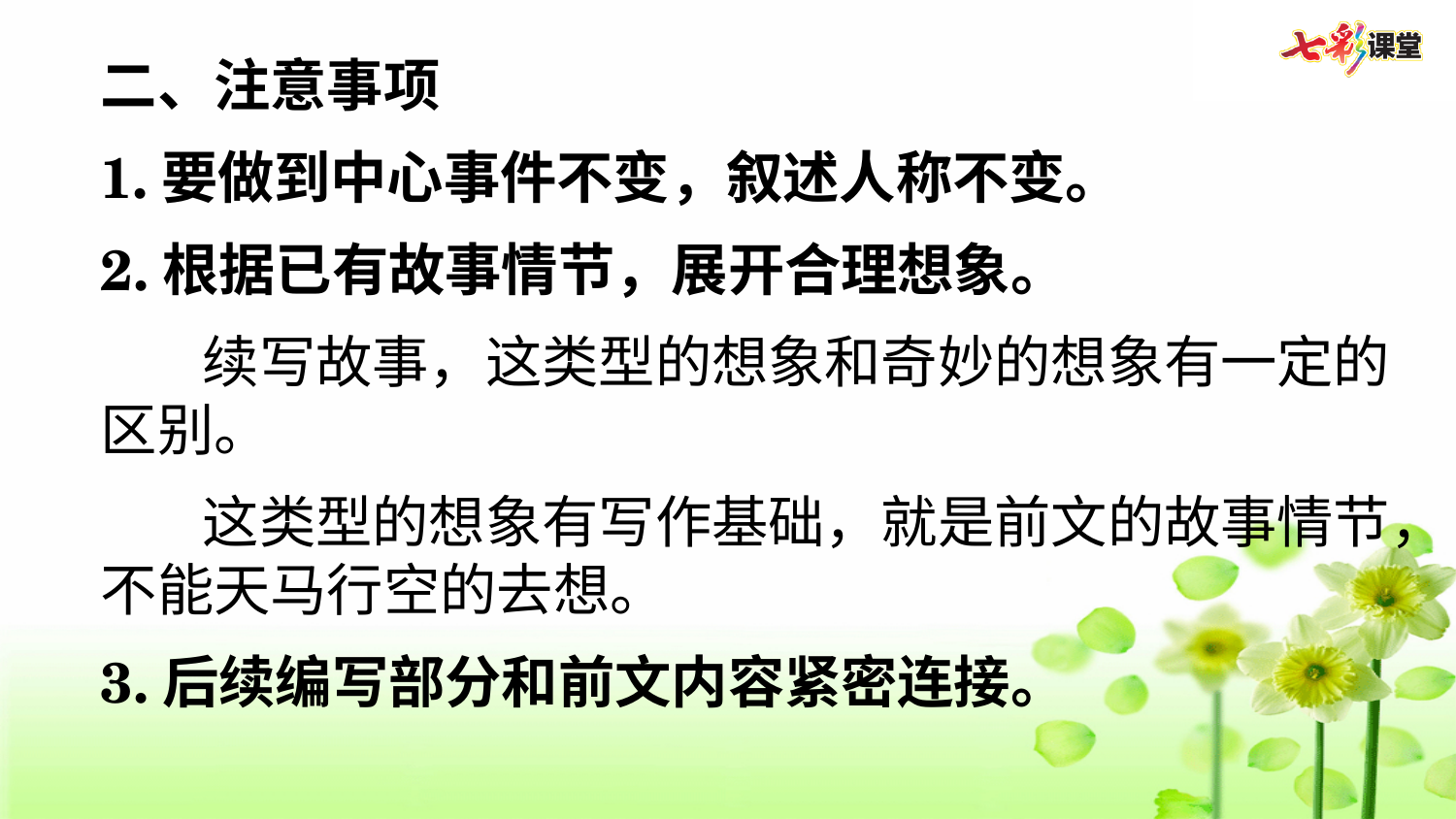

二、注意事项
1.要做到中心事件不变，叙述人称不变。
2.根据已有故事情节，展开合理想象。
       续写故事，这类型的想象和奇妙的想象有一定的区别。
       这类型的想象有写作基础，就是前文的故事情节，不能天马行空的去想。
3.后续编写部分和前文内容紧密连接。